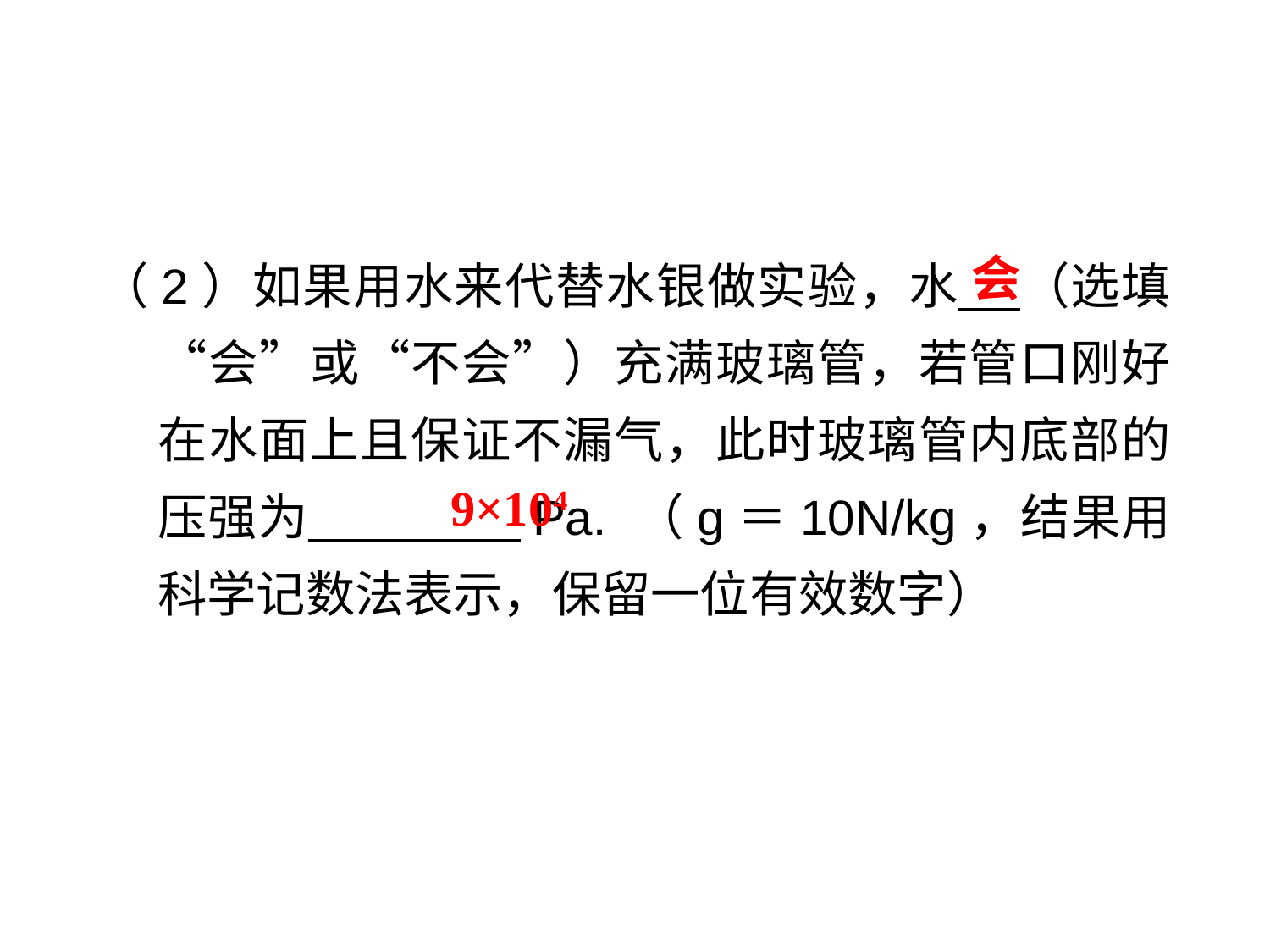

（2）如果用水来代替水银做实验，水     （选填“会”或“不会”）充满玻璃管，若管口刚好在水面上且保证不漏气，此时玻璃管内底部的压强为     　    　Pa. （g＝10N/kg，结果用科学记数法表示，保留一位有效数字）
会
9×104